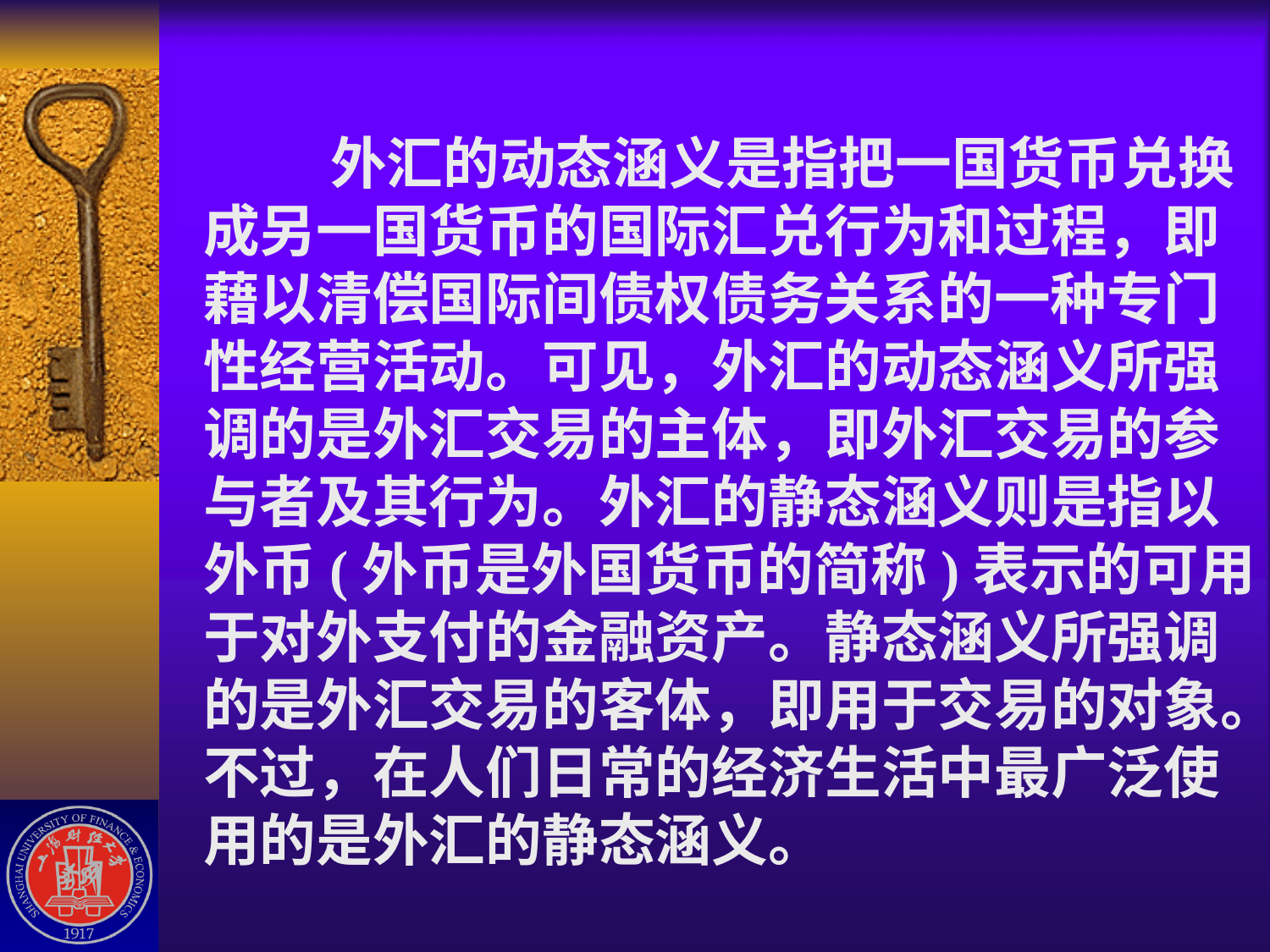

# 外汇的动态涵义是指把一国货币兑换成另一国货币的国际汇兑行为和过程，即藉以清偿国际间债权债务关系的一种专门性经营活动。可见，外汇的动态涵义所强调的是外汇交易的主体，即外汇交易的参与者及其行为。外汇的静态涵义则是指以外币(外币是外国货币的简称)表示的可用于对外支付的金融资产。静态涵义所强调的是外汇交易的客体，即用于交易的对象。不过，在人们日常的经济生活中最广泛使用的是外汇的静态涵义。